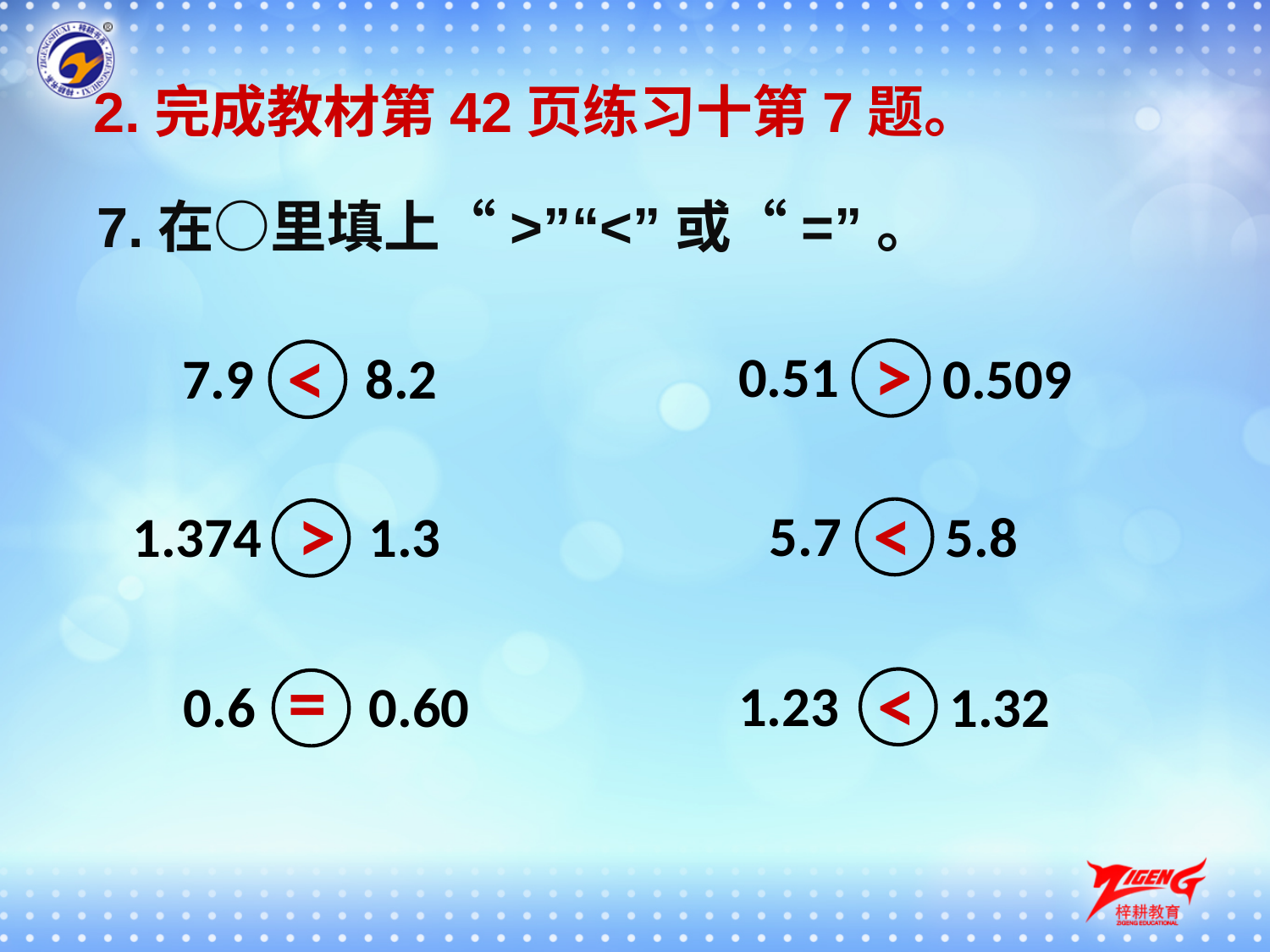

2.完成教材第42页练习十第7题。
7.在○里填上“>”“<”或“=”。
>
<
0.51
7.9
8.2
0.509

>
<
5.7
1.374
1.3
5.8

=
<
1.23
0.6
0.60
1.32